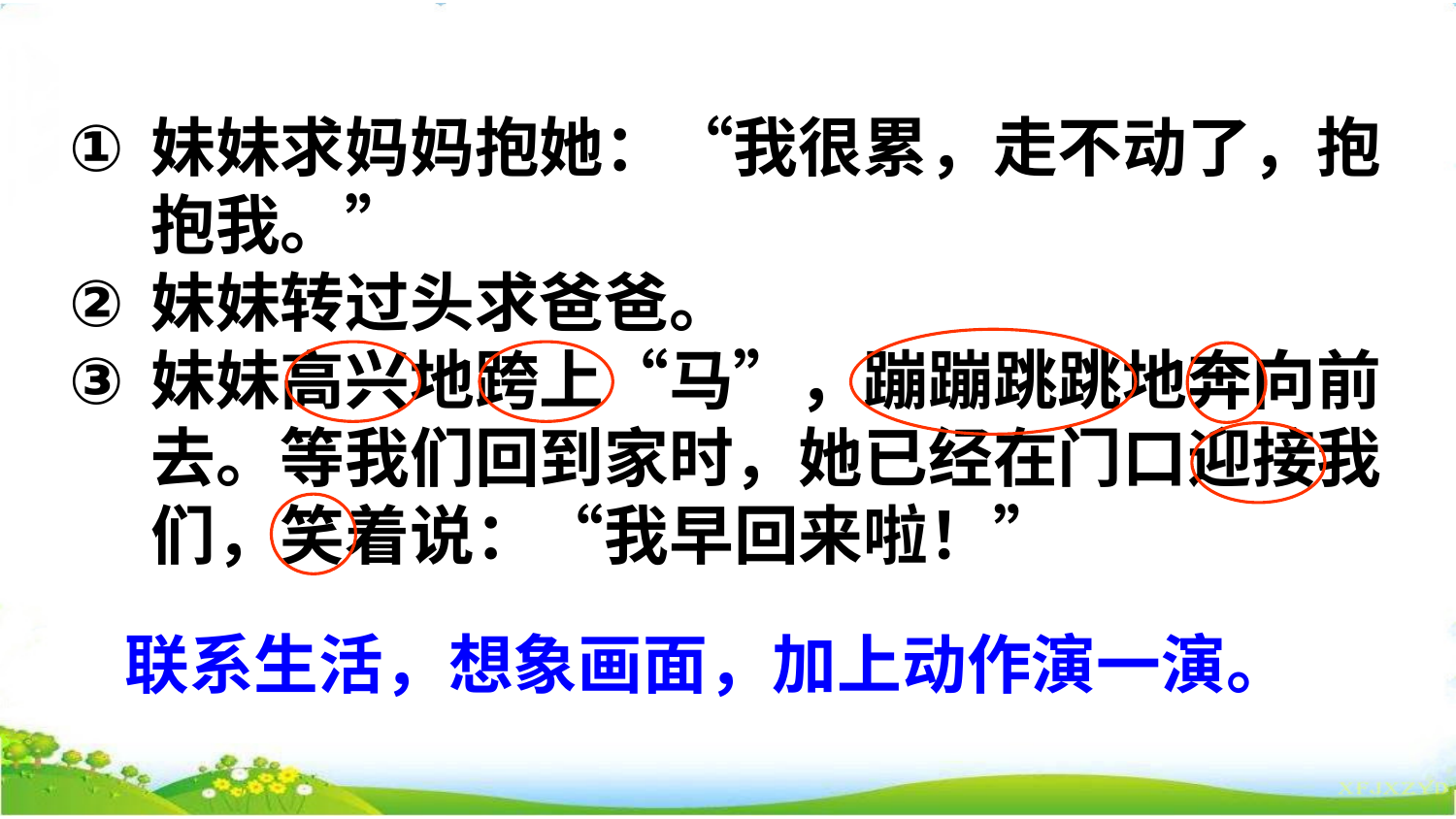

妹妹求妈妈抱她：“我很累，走不动了，抱抱我。”
妹妹转过头求爸爸。
妹妹高兴地跨上“马”，蹦蹦跳跳地奔向前去。等我们回到家时，她已经在门口迎接我们，笑着说：“我早回来啦！”

联系生活，想象画面，加上动作演一演。